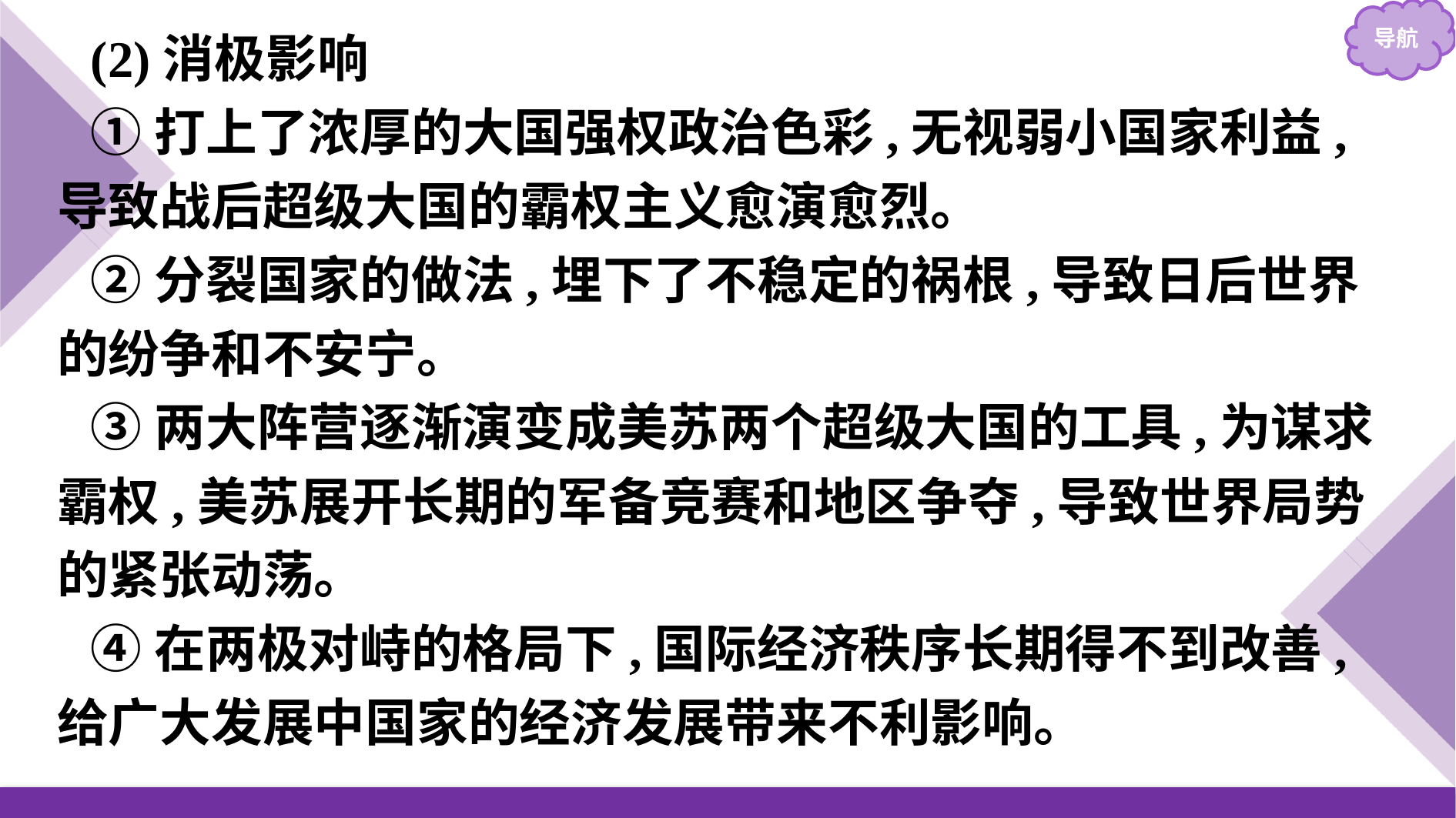

(2)消极影响
①打上了浓厚的大国强权政治色彩,无视弱小国家利益,导致战后超级大国的霸权主义愈演愈烈。
②分裂国家的做法,埋下了不稳定的祸根,导致日后世界的纷争和不安宁。
③两大阵营逐渐演变成美苏两个超级大国的工具,为谋求霸权,美苏展开长期的军备竞赛和地区争夺,导致世界局势的紧张动荡。
④在两极对峙的格局下,国际经济秩序长期得不到改善,给广大发展中国家的经济发展带来不利影响。